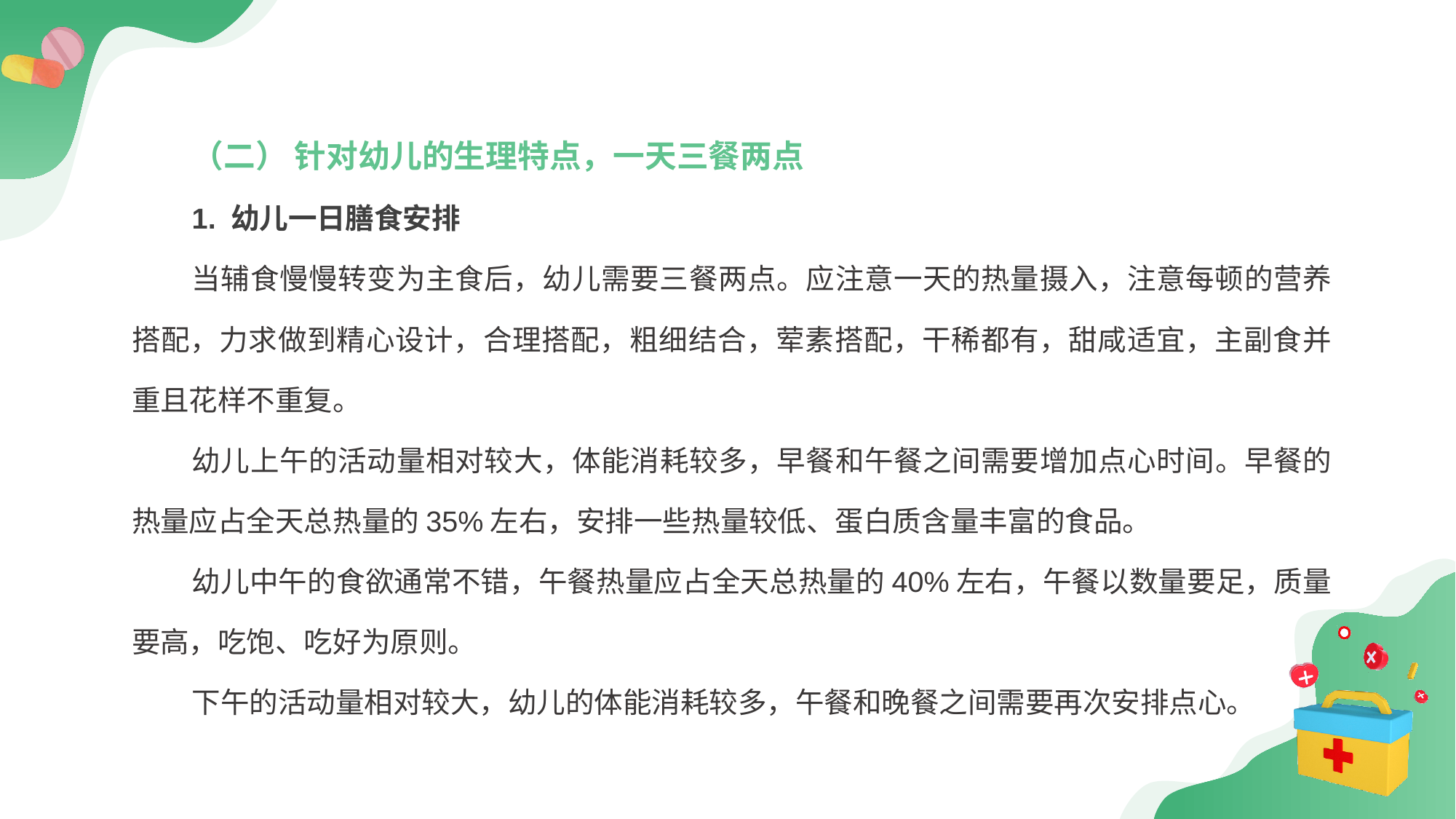

（二） 针对幼儿的生理特点，一天三餐两点
1. 幼儿一日膳食安排
当辅食慢慢转变为主食后，幼儿需要三餐两点。应注意一天的热量摄入，注意每顿的营养搭配，力求做到精心设计，合理搭配，粗细结合，荤素搭配，干稀都有，甜咸适宜，主副食并重且花样不重复。
幼儿上午的活动量相对较大，体能消耗较多，早餐和午餐之间需要增加点心时间。早餐的热量应占全天总热量的35%左右，安排一些热量较低、蛋白质含量丰富的食品。
幼儿中午的食欲通常不错，午餐热量应占全天总热量的40%左右，午餐以数量要足，质量要高，吃饱、吃好为原则。
下午的活动量相对较大，幼儿的体能消耗较多，午餐和晚餐之间需要再次安排点心。